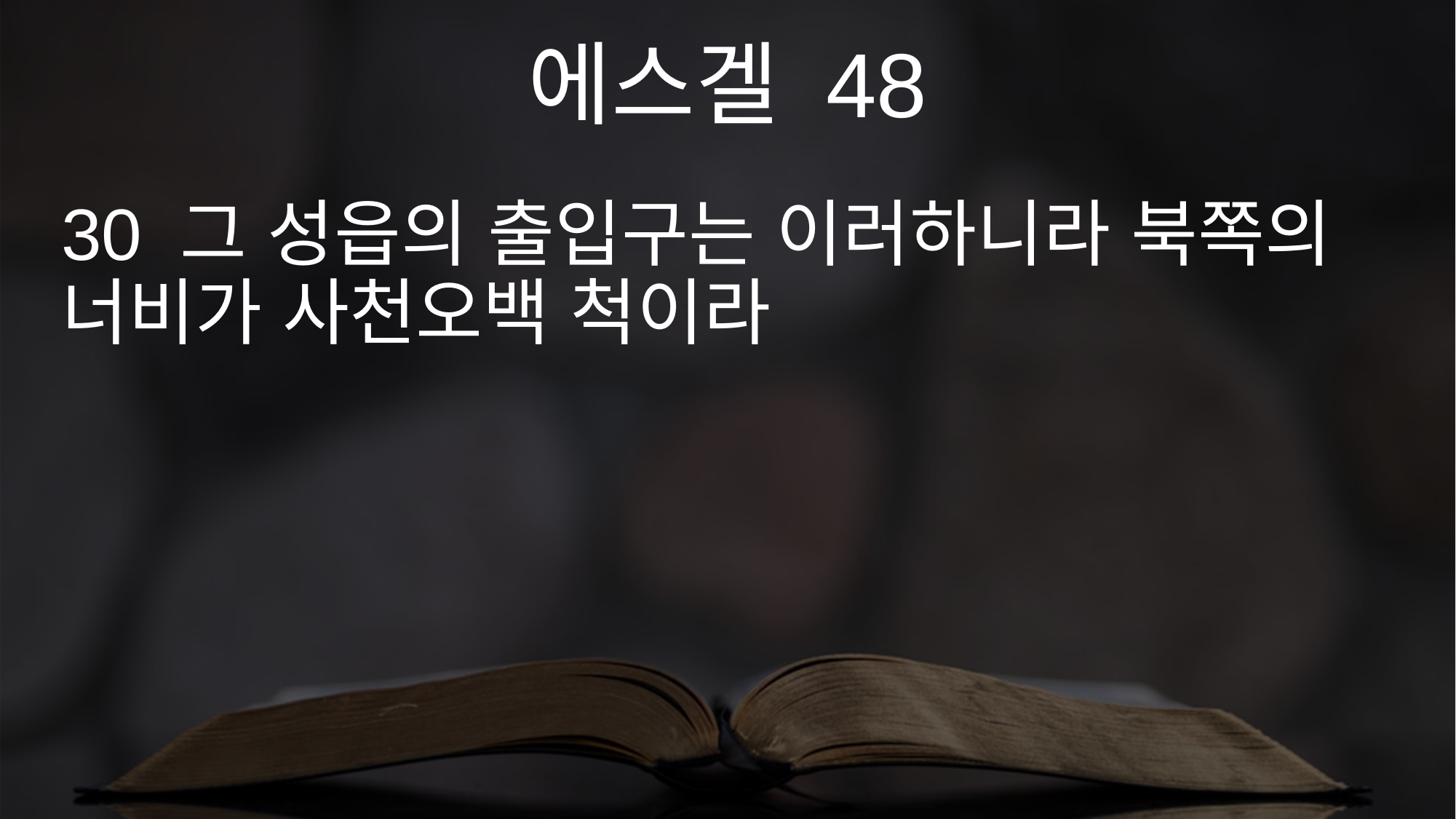

에스겔 48
30 그 성읍의 출입구는 이러하니라 북쪽의 너비가 사천오백 척이라